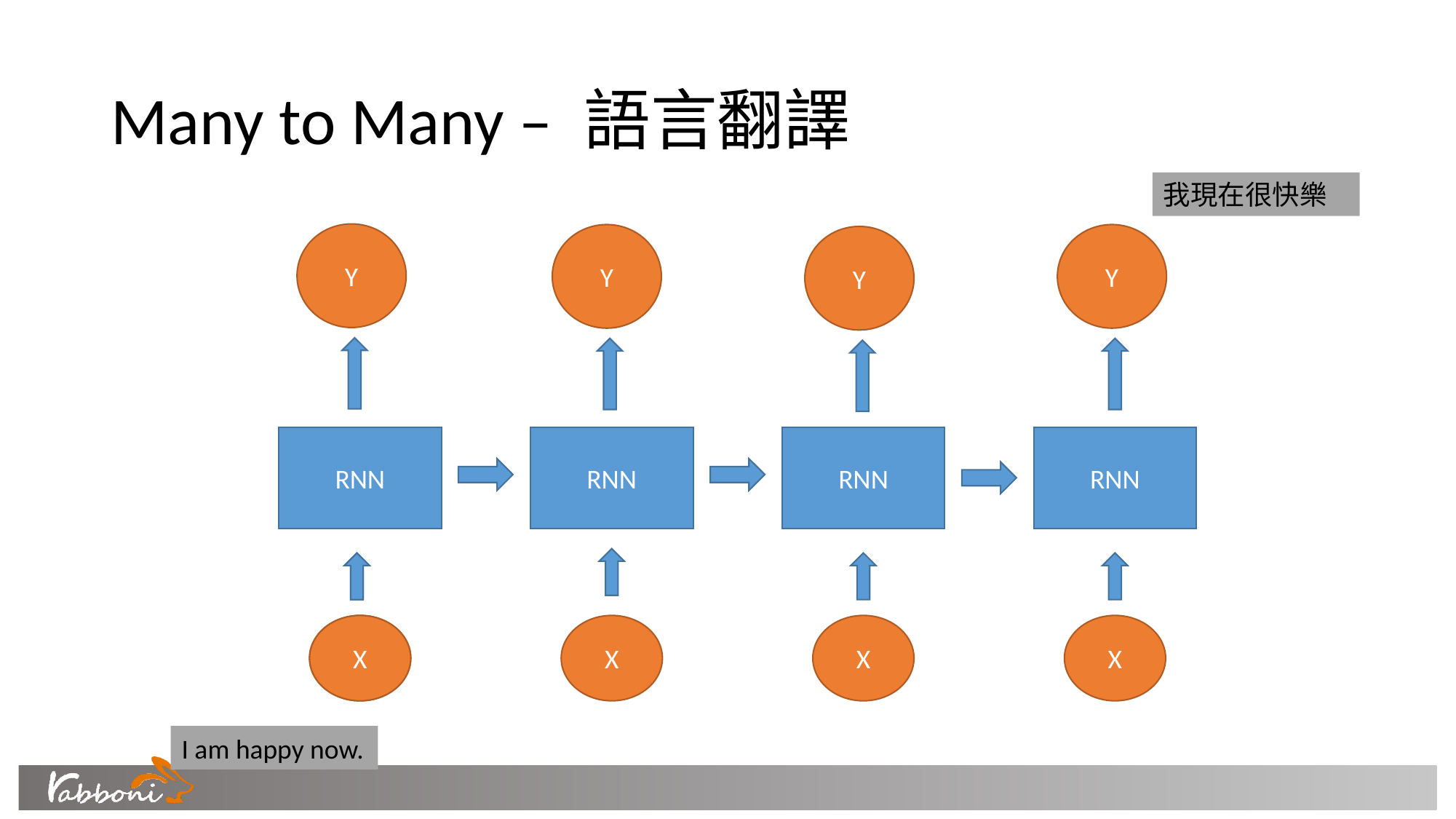

# Many to Many – 語言翻譯
我現在很快樂

Y
Y
Y
Y

RNN
RNN
RNN
RNN

X
X
X
X
X
I am happy now.